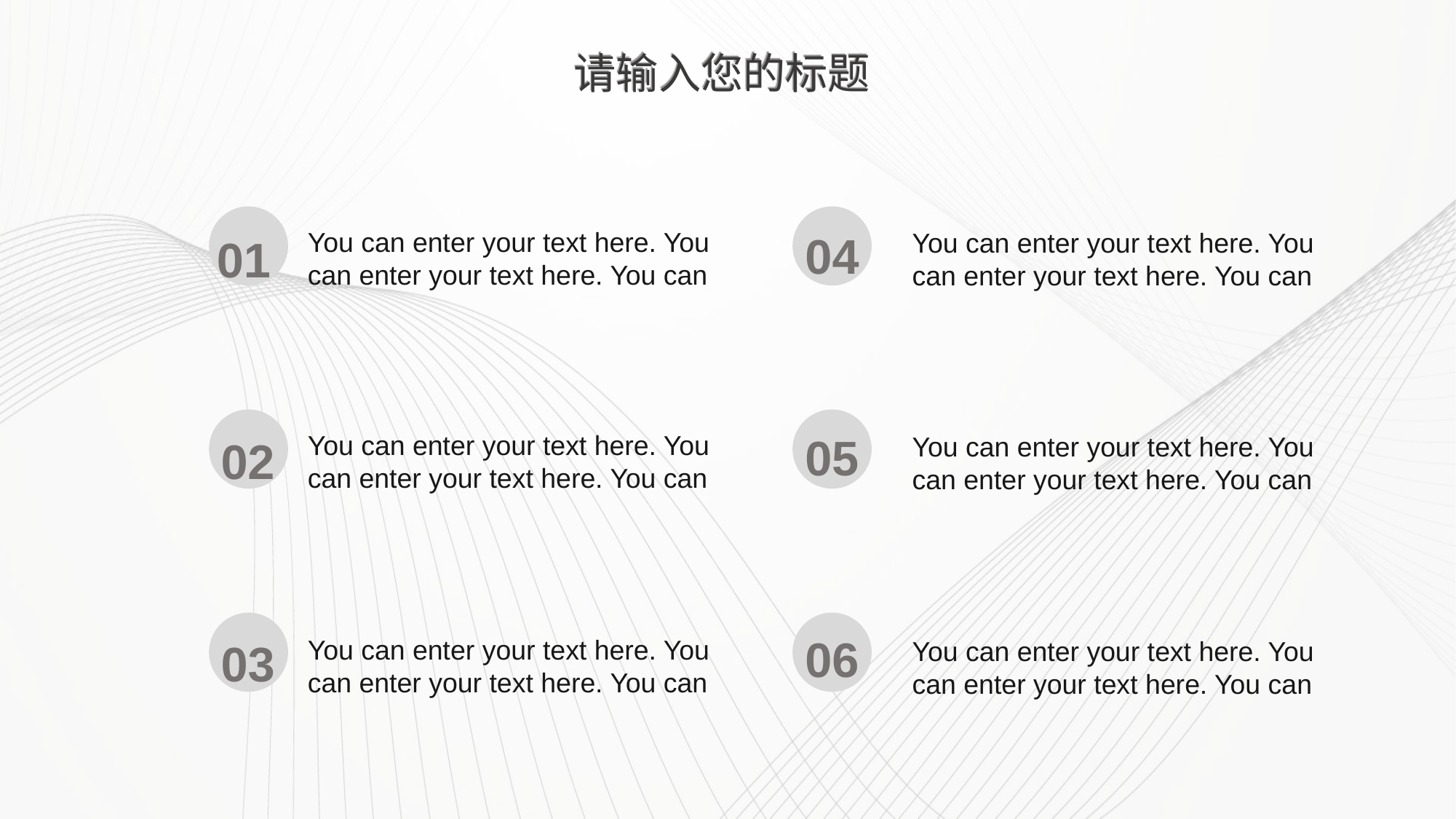

请输入您的标题

You can enter your text here. You can enter your text here. You can
04
You can enter your text here. You can enter your text here. You can
01

05
You can enter your text here. You can enter your text here. You can
You can enter your text here. You can enter your text here. You can
02

06
03
You can enter your text here. You can enter your text here. You can
You can enter your text here. You can enter your text here. You can